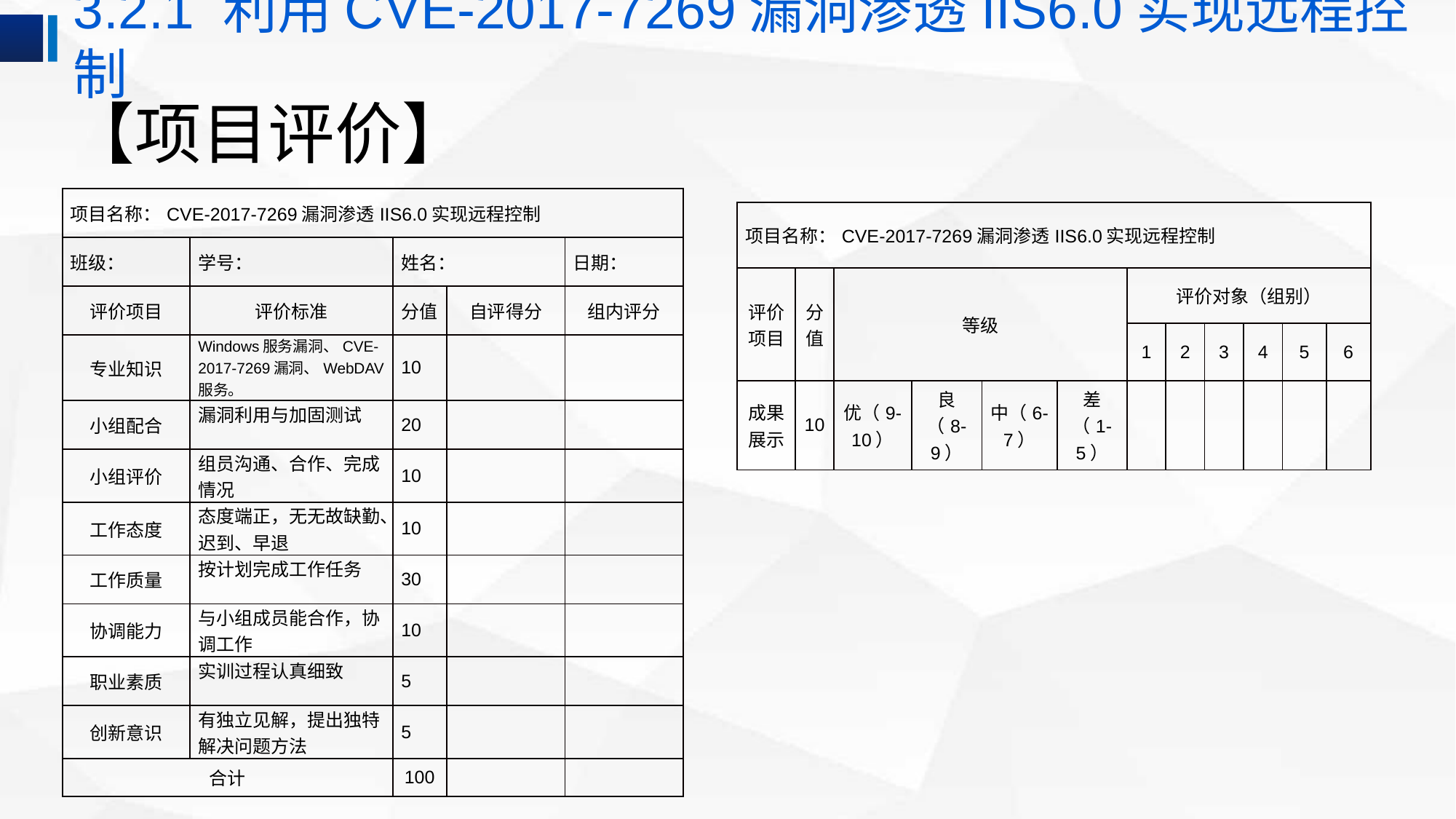

3.2.1 利用CVE-2017-7269漏洞渗透IIS6.0实现远程控制

# 【项目评价】
| 项目名称：CVE-2017-7269漏洞渗透IIS6.0实现远程控制 |  |  |  |  |
| --- | --- | --- | --- | --- |
| 班级： | 学号： | 姓名： |  | 日期： |
| 评价项目 | 评价标准 | 分值 | 自评得分 | 组内评分 |
| 专业知识 | Windows服务漏洞、CVE-2017-7269漏洞、WebDAV服务。 | 10 |  |  |
| 小组配合 | 漏洞利用与加固测试 | 20 |  |  |
| 小组评价 | 组员沟通、合作、完成情况 | 10 |  |  |
| 工作态度 | 态度端正，无无故缺勤、迟到、早退 | 10 |  |  |
| 工作质量 | 按计划完成工作任务 | 30 |  |  |
| 协调能力 | 与小组成员能合作，协调工作 | 10 |  |  |
| 职业素质 | 实训过程认真细致 | 5 |  |  |
| 创新意识 | 有独立见解，提出独特解决问题方法 | 5 |  |  |
| 合计 |  | 100 |  |  |
| 项目名称：CVE-2017-7269漏洞渗透IIS6.0实现远程控制 |  |  |  |  |  |  |  |  |  |  |  |
| --- | --- | --- | --- | --- | --- | --- | --- | --- | --- | --- | --- |
| 评价项目 | 分值 | 等级 |  |  |  | 评价对象（组别） |  |  |  |  |  |
|  |  |  |  |  |  | 1 | 2 | 3 | 4 | 5 | 6 |
| 成果展示 | 10 | 优（9-10） | 良（8-9） | 中（6-7） | 差（1-5） |  |  |  |  |  |  |